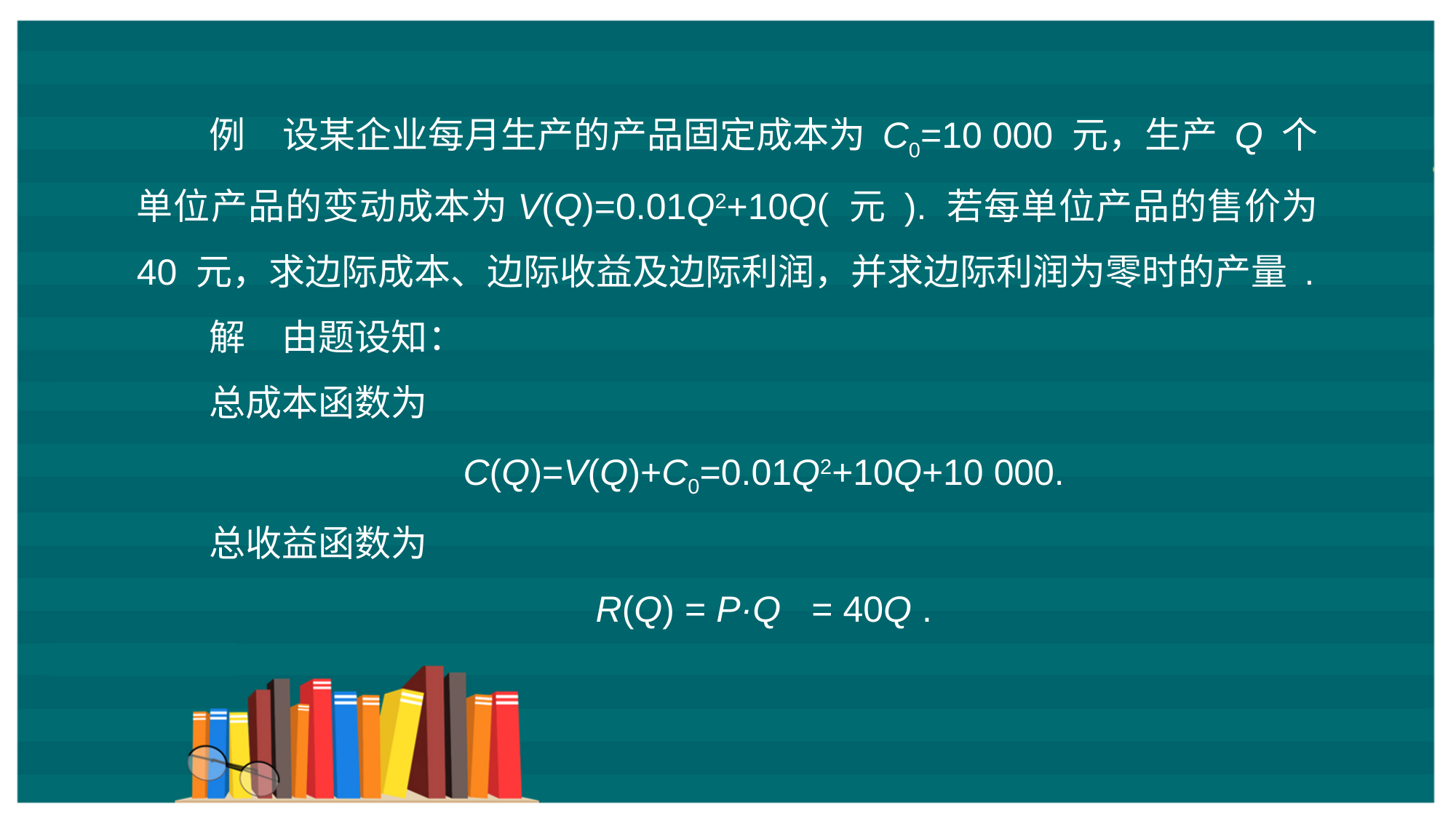

例　设某企业每月生产的产品固定成本为 C0=10 000 元，生产 Q 个单位产品的变动成本为V(Q)=0.01Q2+10Q( 元 ). 若每单位产品的售价为 40 元，求边际成本、边际收益及边际利润，并求边际利润为零时的产量 .
解　由题设知：
总成本函数为
C(Q)=V(Q)+C0=0.01Q2+10Q+10 000.
总收益函数为
R(Q) = P·Q   = 40Q .